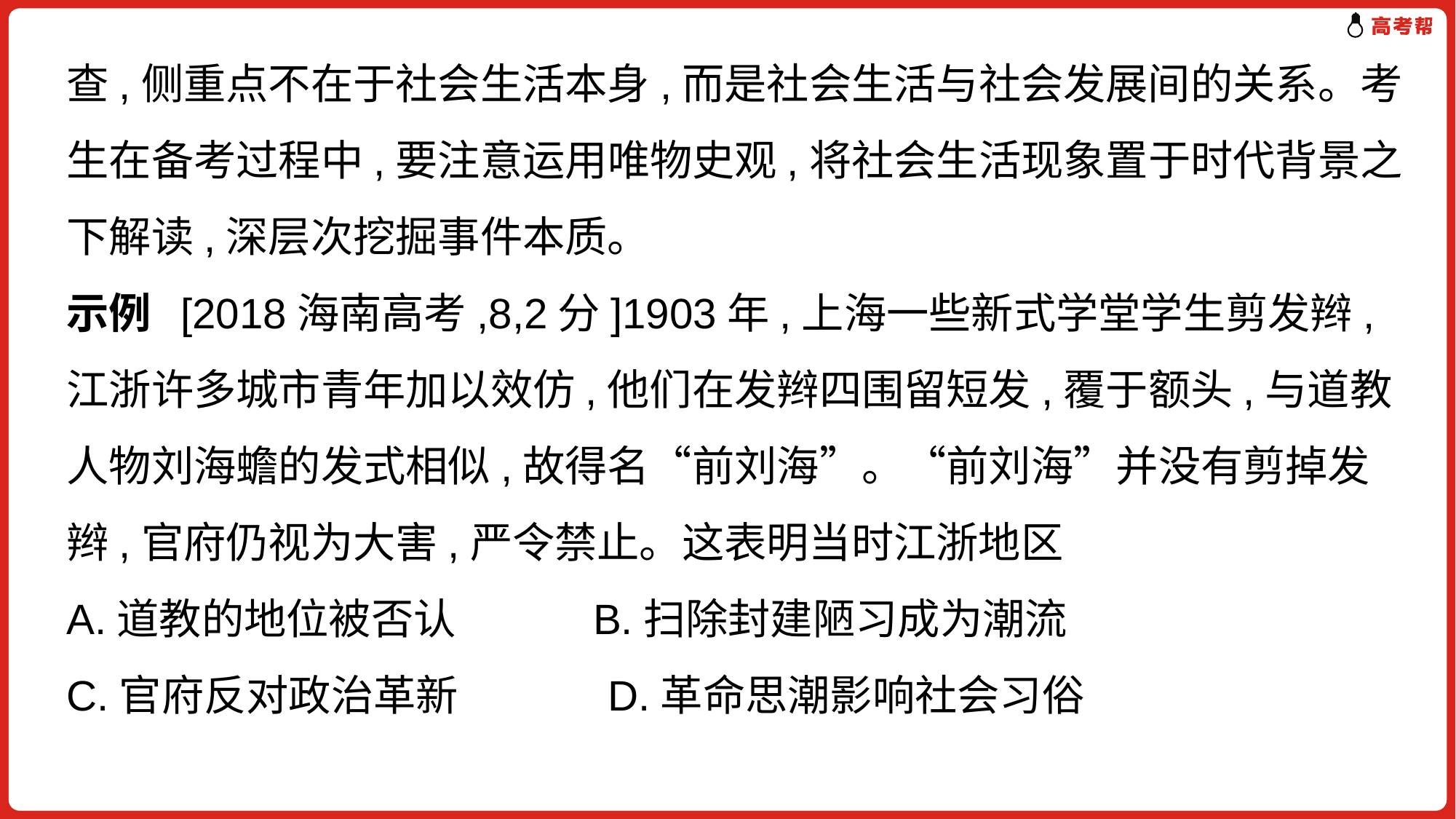

查,侧重点不在于社会生活本身,而是社会生活与社会发展间的关系。考生在备考过程中,要注意运用唯物史观,将社会生活现象置于时代背景之下解读,深层次挖掘事件本质。
示例  [2018海南高考,8,2分]1903年,上海一些新式学堂学生剪发辫,江浙许多城市青年加以效仿,他们在发辫四围留短发,覆于额头,与道教人物刘海蟾的发式相似,故得名“前刘海”。“前刘海”并没有剪掉发辫,官府仍视为大害,严令禁止。这表明当时江浙地区
A.道教的地位被否认　　　B.扫除封建陋习成为潮流
C.官府反对政治革新	          D.革命思潮影响社会习俗